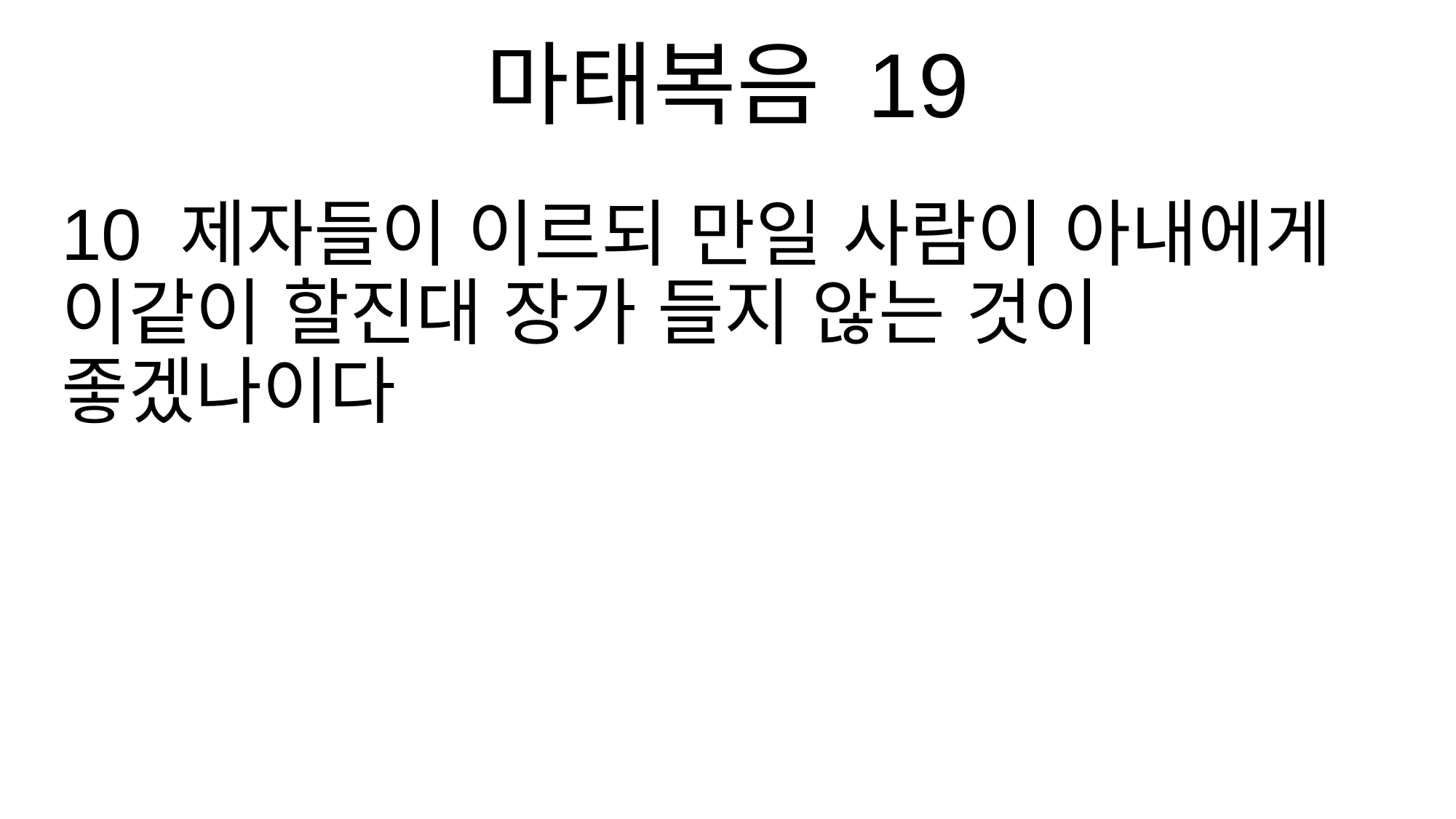

마태복음 19
10 제자들이 이르되 만일 사람이 아내에게 이같이 할진대 장가 들지 않는 것이 좋겠나이다